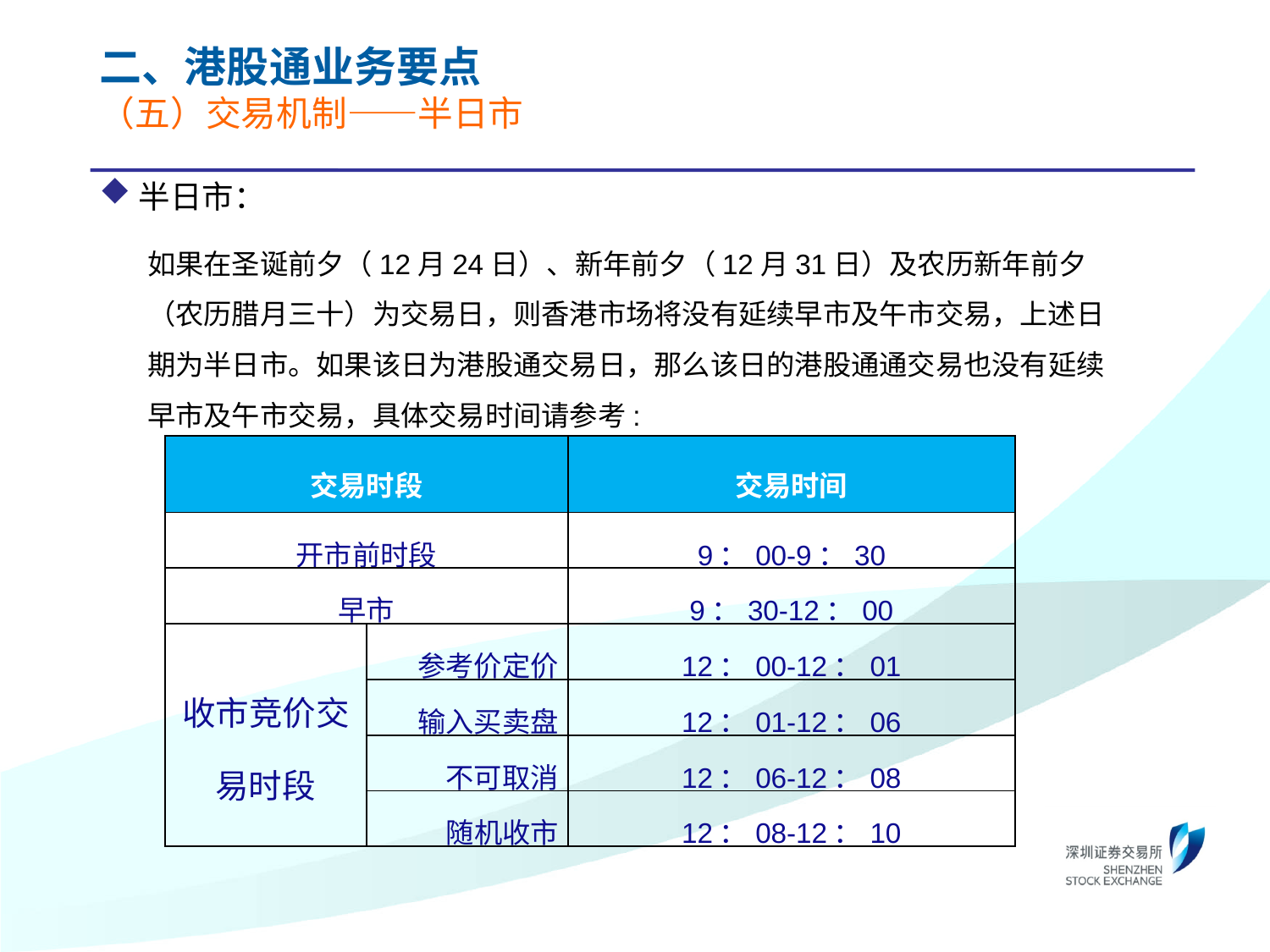

二、港股通业务要点
（五）交易机制——半日市

半日市：
如果在圣诞前夕（12月24日）、新年前夕（12月31日）及农历新年前夕（农历腊月三十）为交易日，则香港市场将没有延续早市及午市交易，上述日期为半日市。如果该日为港股通交易日，那么该日的港股通通交易也没有延续早市及午市交易，具体交易时间请参考:
| 交易时段 |  | 交易时间 |
| --- | --- | --- |
| 开市前时段 |  | 9：00-9：30 |
| 早市 |  | 9：30-12：00 |
| 收市竞价交易时段 | 参考价定价 | 12：00-12：01 |
|  | 输入买卖盘 | 12：01-12：06 |
|  | 不可取消 | 12：06-12：08 |
|  | 随机收市 | 12：08-12：10 |